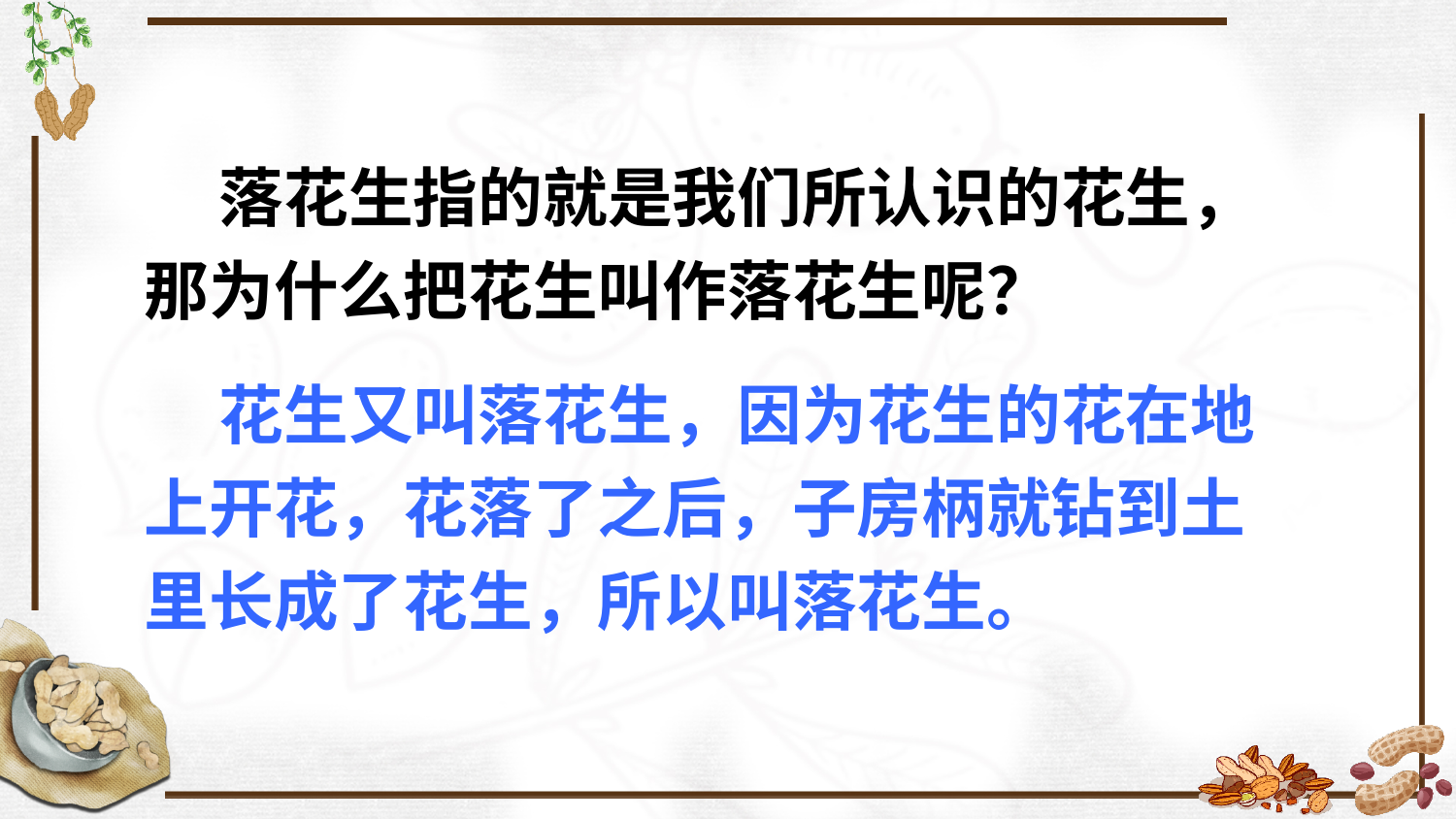

落花生指的就是我们所认识的花生，那为什么把花生叫作落花生呢？
    花生又叫落花生，因为花生的花在地上开花，花落了之后，子房柄就钻到土里长成了花生，所以叫落花生。